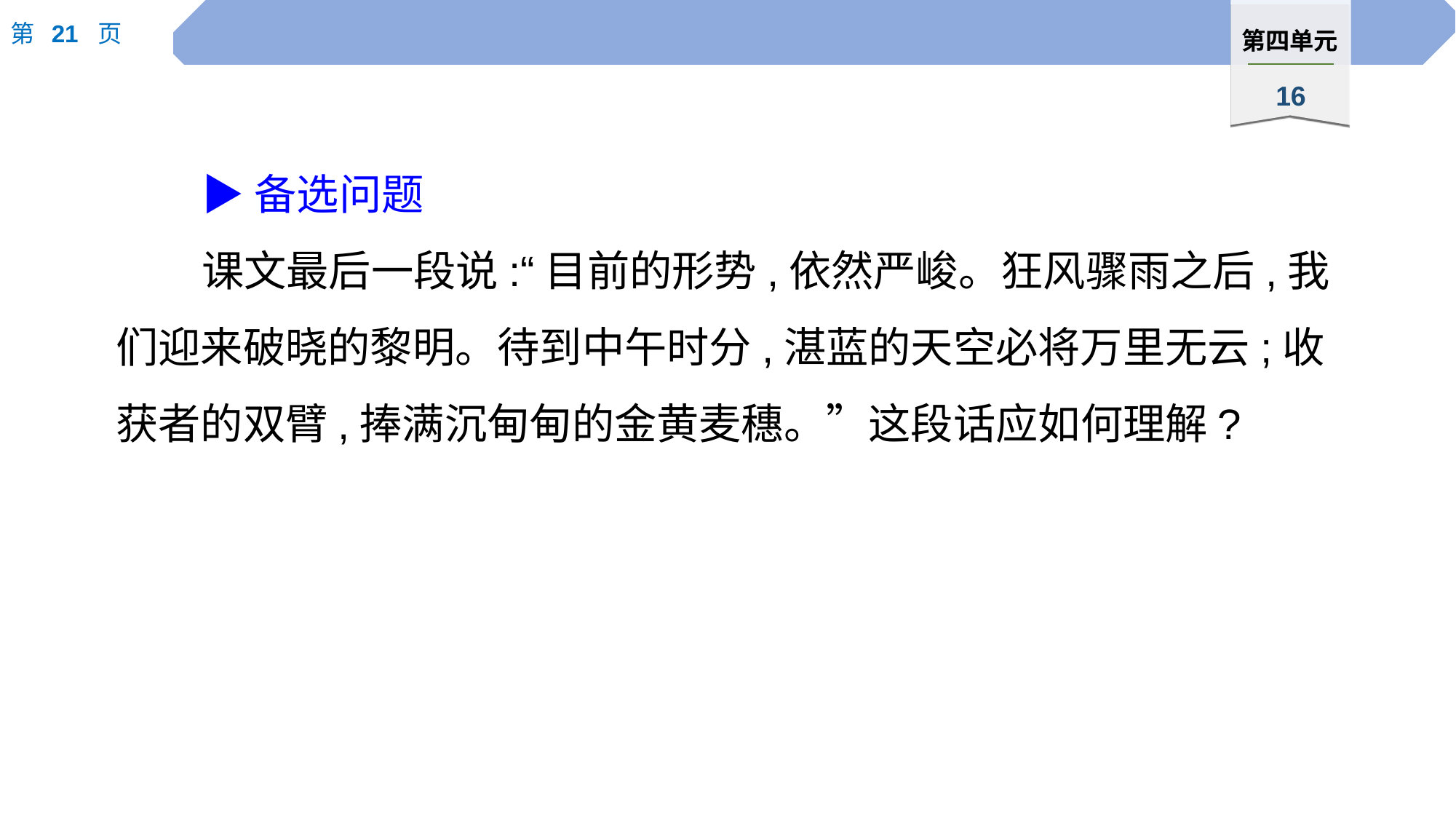

▶备选问题
课文最后一段说:“目前的形势,依然严峻。狂风骤雨之后,我们迎来破晓的黎明。待到中午时分,湛蓝的天空必将万里无云;收获者的双臂,捧满沉甸甸的金黄麦穗。”这段话应如何理解?